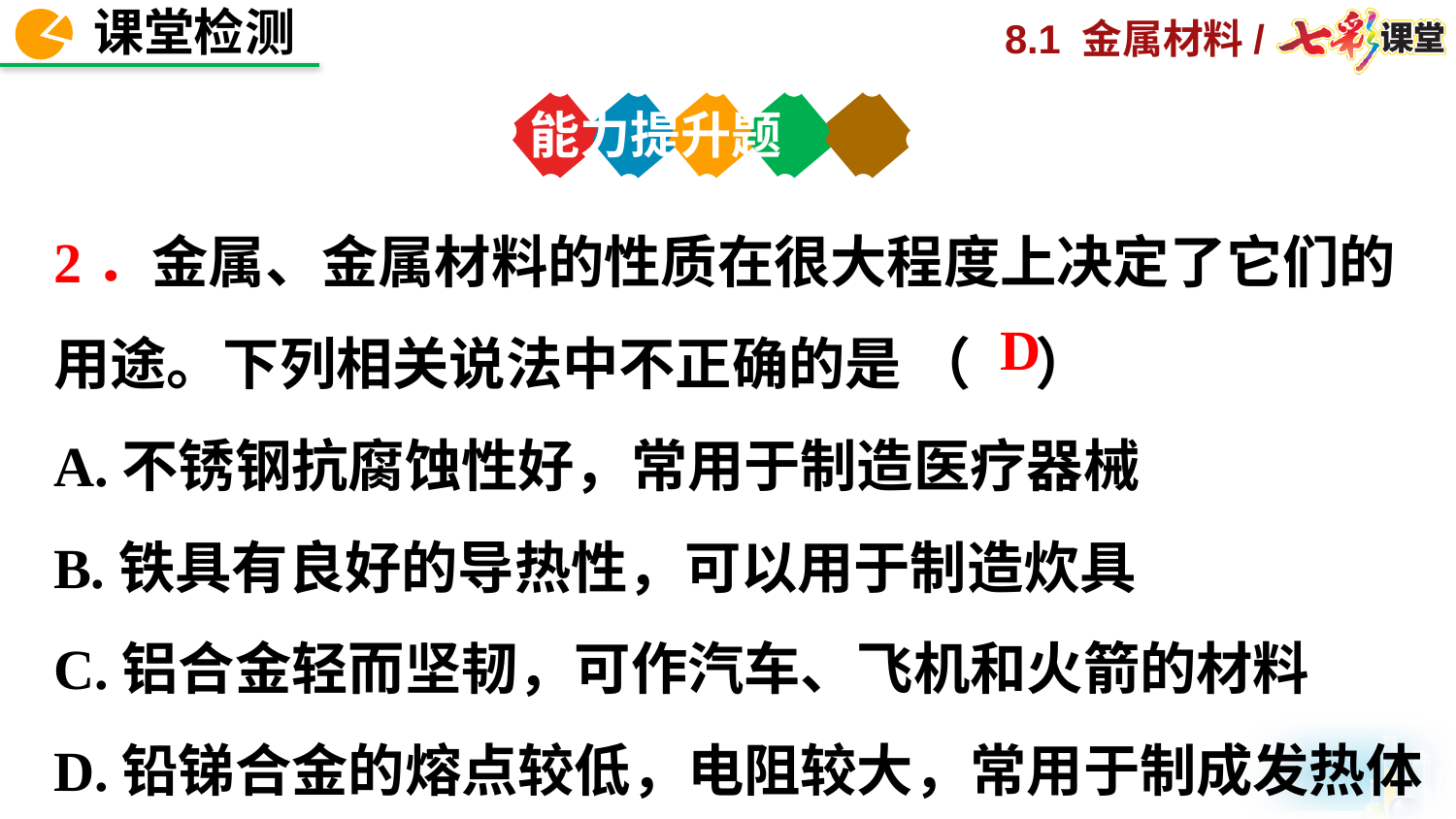

能力提升题

2．金属、金属材料的性质在很大程度上决定了它们的用途。下列相关说法中不正确的是 （     ）
A.不锈钢抗腐蚀性好，常用于制造医疗器械
B.铁具有良好的导热性，可以用于制造炊具
C.铝合金轻而坚韧，可作汽车、飞机和火箭的材料
D.铅锑合金的熔点较低，电阻较大，常用于制成发热体
D